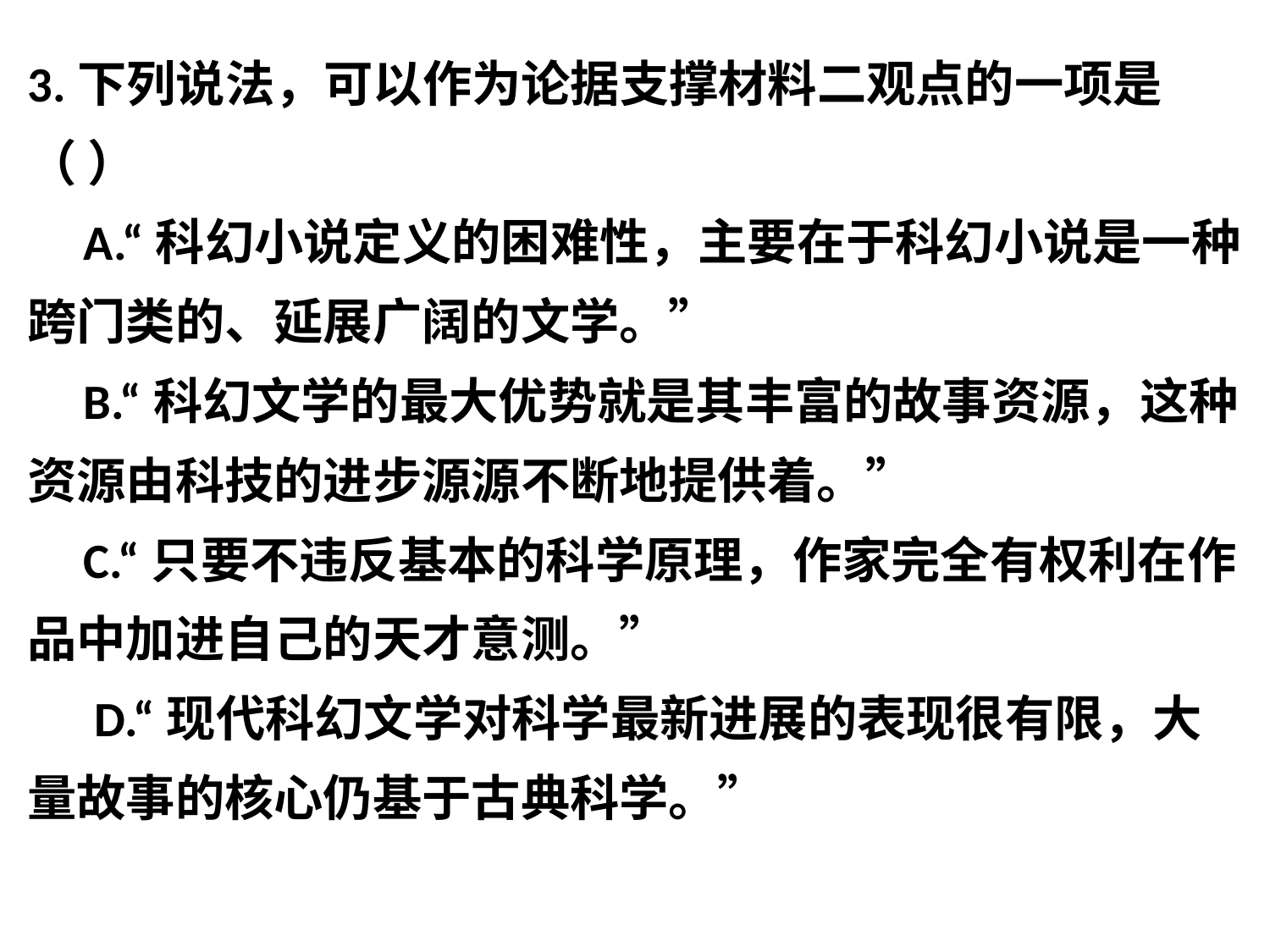

3.下列说法，可以作为论据支撑材料二观点的一项是（ ）
     A.“科幻小说定义的困难性，主要在于科幻小说是一种跨门类的、延展广阔的文学。”
     B.“科幻文学的最大优势就是其丰富的故事资源，这种资源由科技的进步源源不断地提供着。”
     C.“只要不违反基本的科学原理，作家完全有权利在作品中加进自己的天才意测。”
      D.“现代科幻文学对科学最新进展的表现很有限，大量故事的核心仍基于古典科学。”